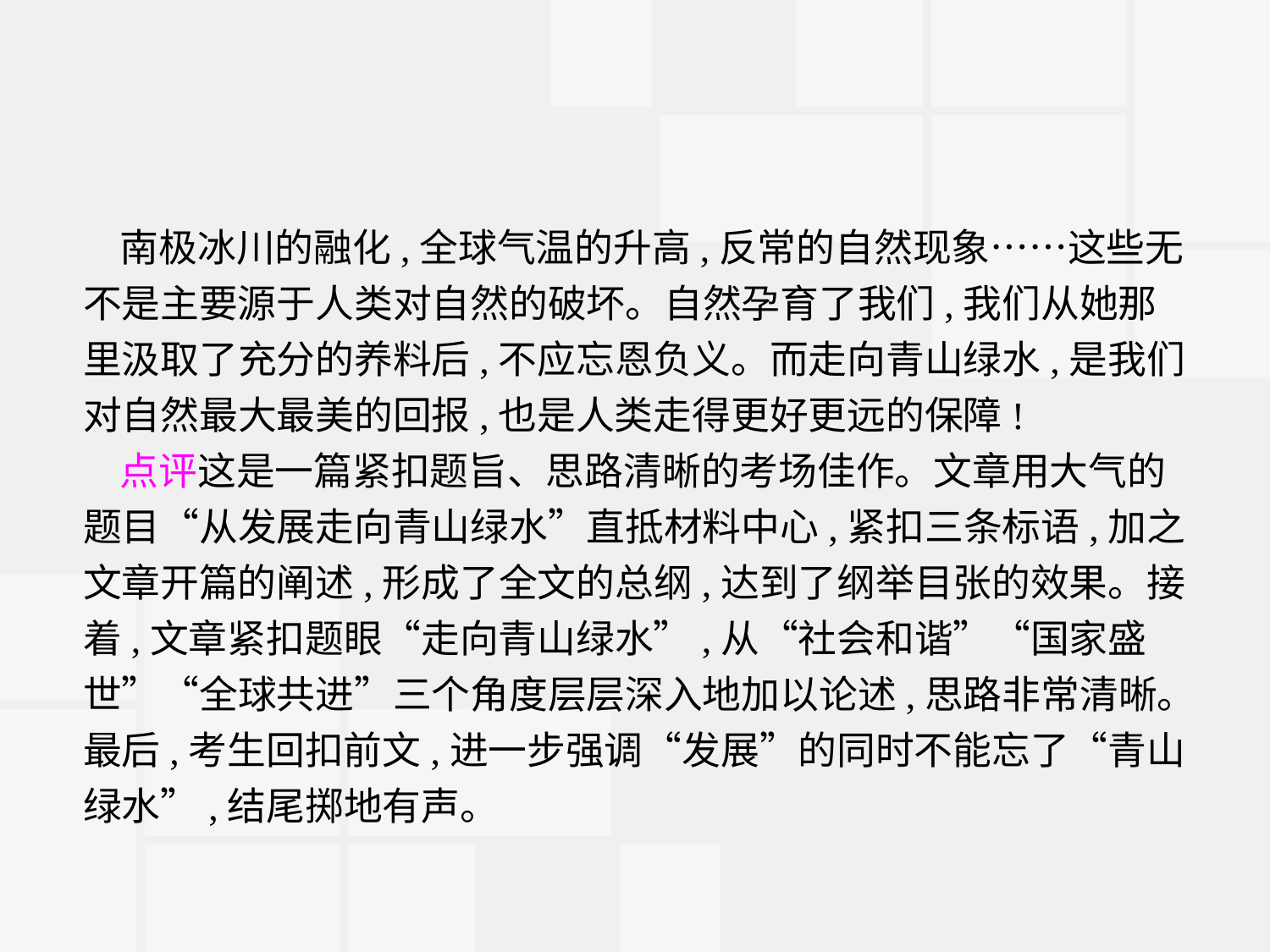

南极冰川的融化,全球气温的升高,反常的自然现象……这些无不是主要源于人类对自然的破坏。自然孕育了我们,我们从她那里汲取了充分的养料后,不应忘恩负义。而走向青山绿水,是我们对自然最大最美的回报,也是人类走得更好更远的保障!
点评这是一篇紧扣题旨、思路清晰的考场佳作。文章用大气的题目“从发展走向青山绿水”直抵材料中心,紧扣三条标语,加之文章开篇的阐述,形成了全文的总纲,达到了纲举目张的效果。接着,文章紧扣题眼“走向青山绿水”,从“社会和谐”“国家盛世”“全球共进”三个角度层层深入地加以论述,思路非常清晰。最后,考生回扣前文,进一步强调“发展”的同时不能忘了“青山绿水”,结尾掷地有声。